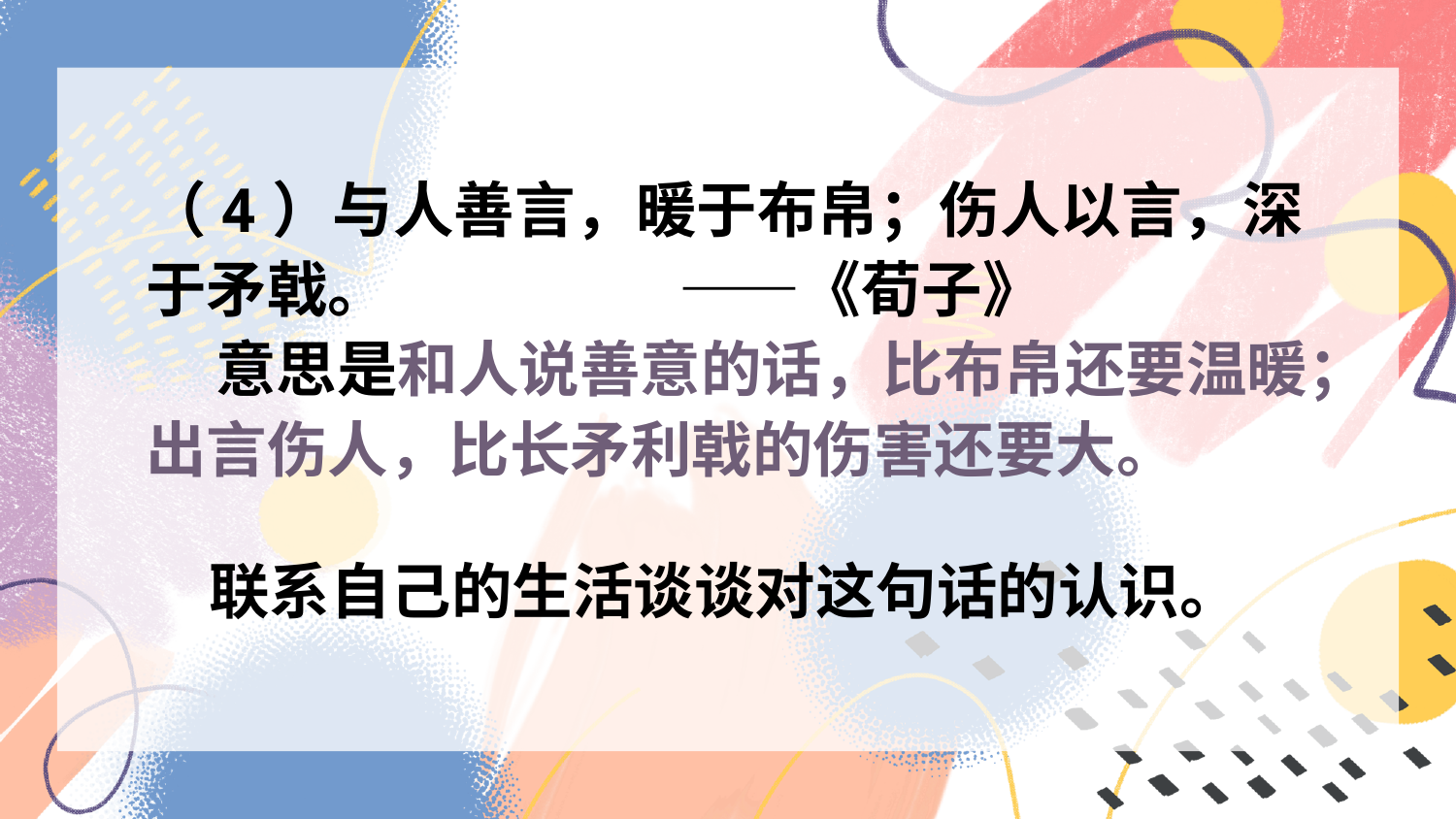

（4）与人善言，暖于布帛；伤人以言，深于矛戟。                     ——《荀子》
    意思是和人说善意的话，比布帛还要温暖；出言伤人，比长矛利戟的伤害还要大。
联系自己的生活谈谈对这句话的认识。